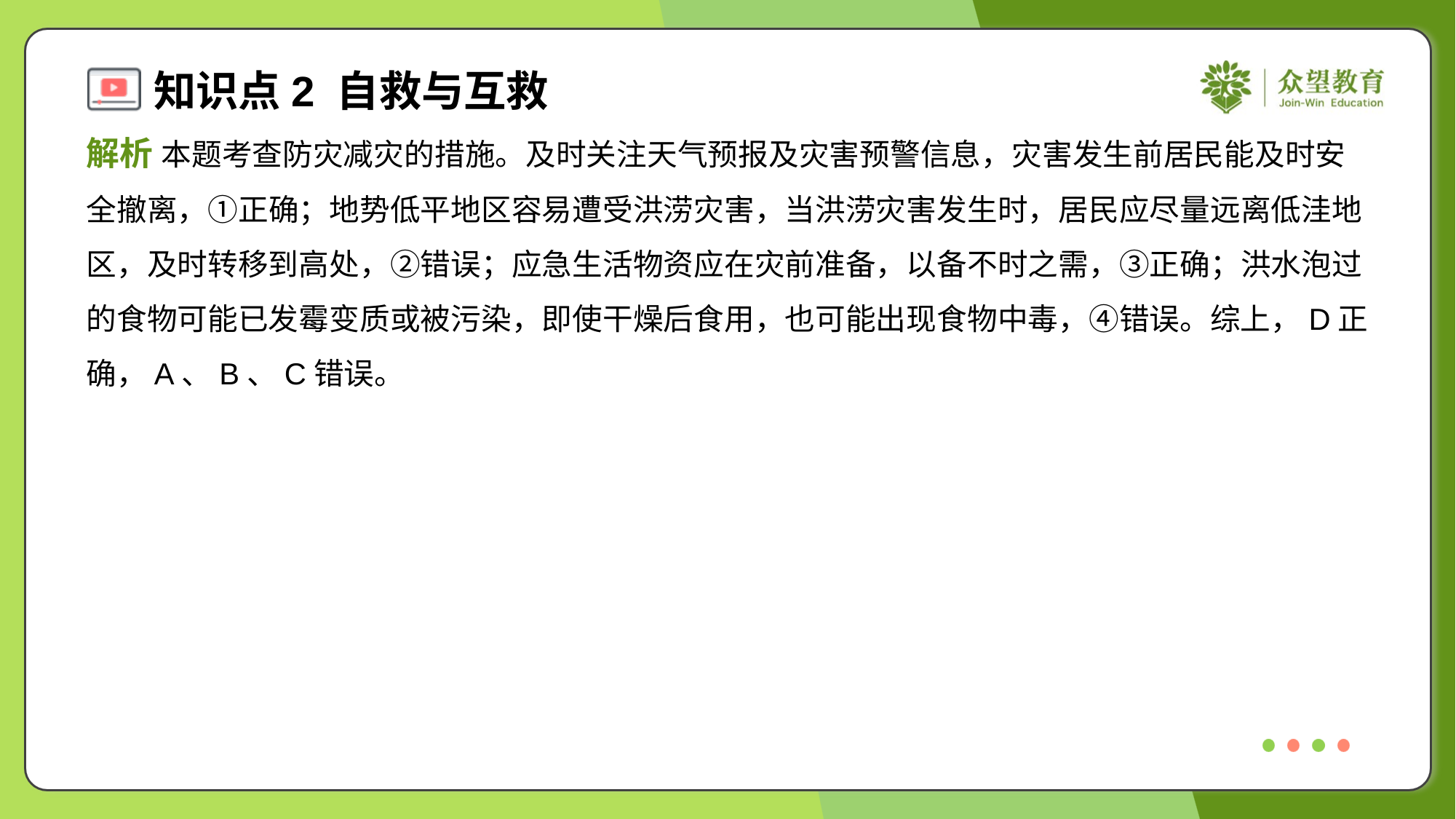

解析 本题考查防灾减灾的措施。及时关注天气预报及灾害预警信息，灾害发生前居民能及时安
全撤离，①正确；地势低平地区容易遭受洪涝灾害，当洪涝灾害发生时，居民应尽量远离低洼地
区，及时转移到高处，②错误；应急生活物资应在灾前准备，以备不时之需，③正确；洪水泡过
的食物可能已发霉变质或被污染，即使干燥后食用，也可能出现食物中毒，④错误。综上，D正
确，A、B、C错误。